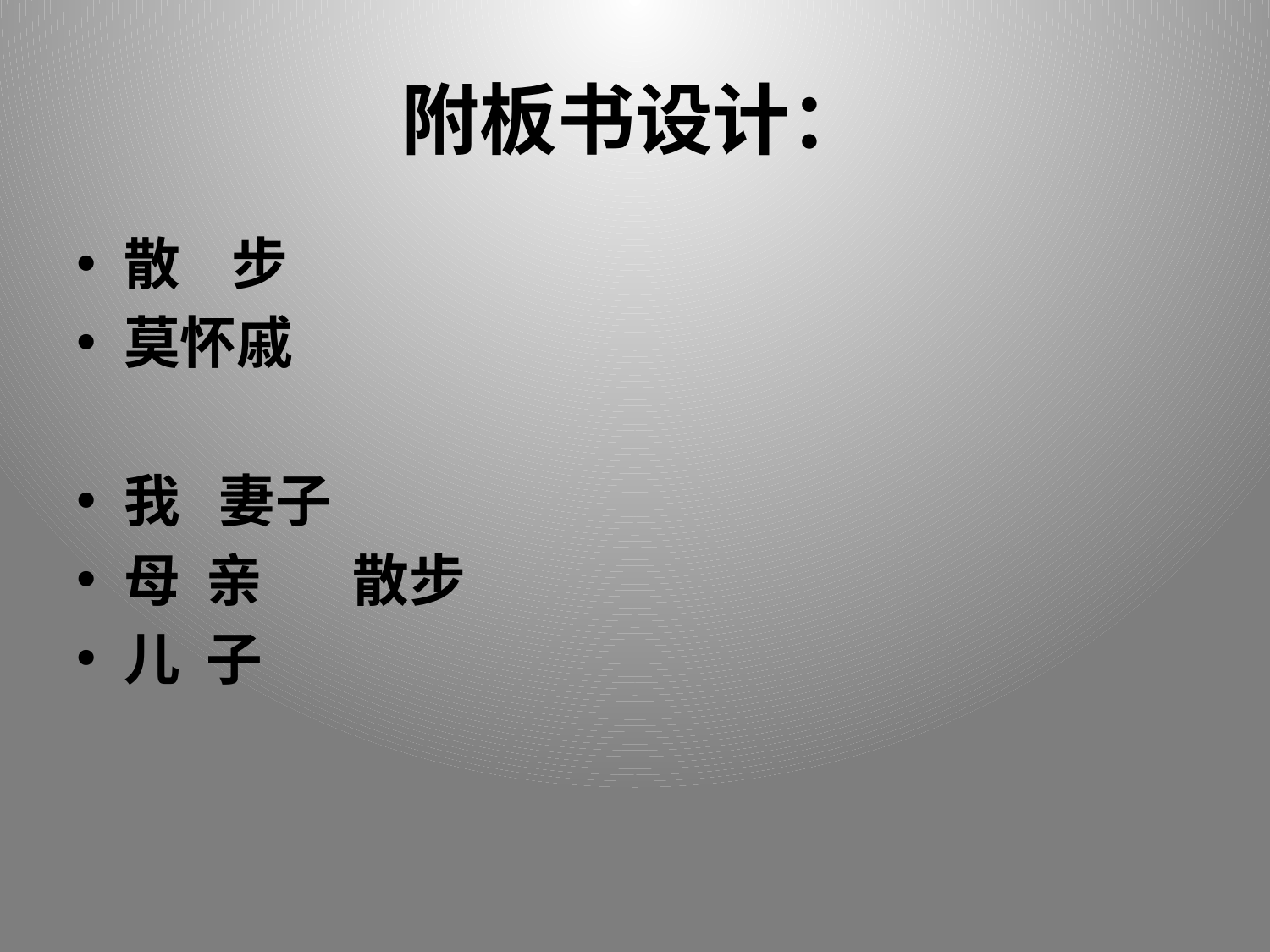

# 附板书设计：
散    步
莫怀戚

我   妻子
母  亲       散步
儿  子